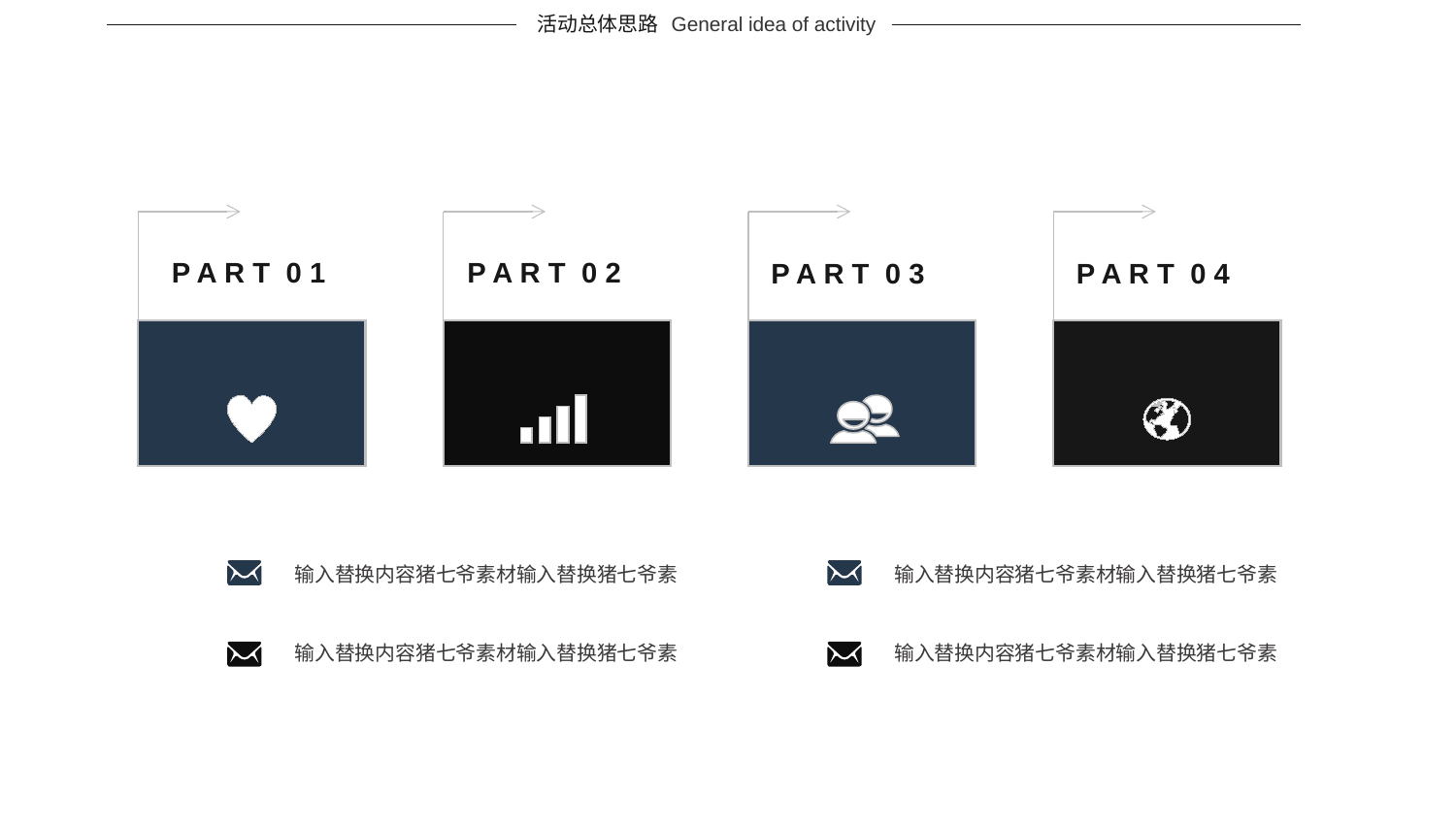

活动总体思路
General idea of activity

P A R T  0 1
P A R T  0 2
P A R T  0 3
P A R T  0 4
输入替换内容猪七爷素材输入替换猪七爷素
输入替换内容猪七爷素材输入替换猪七爷素

输入替换内容猪七爷素材输入替换猪七爷素
输入替换内容猪七爷素材输入替换猪七爷素